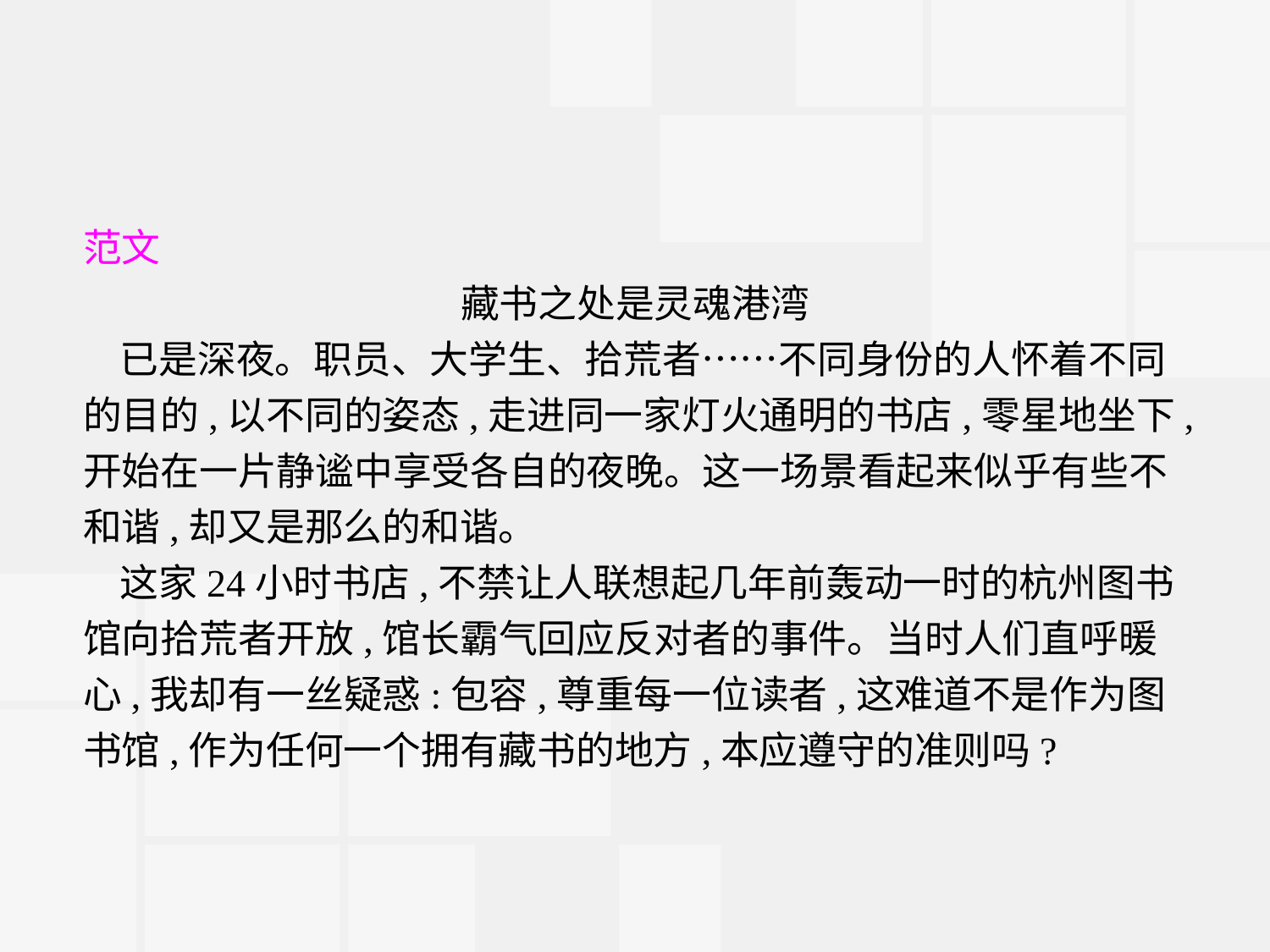

范文
藏书之处是灵魂港湾
已是深夜。职员、大学生、拾荒者……不同身份的人怀着不同的目的,以不同的姿态,走进同一家灯火通明的书店,零星地坐下,开始在一片静谧中享受各自的夜晚。这一场景看起来似乎有些不和谐,却又是那么的和谐。
这家24小时书店,不禁让人联想起几年前轰动一时的杭州图书馆向拾荒者开放,馆长霸气回应反对者的事件。当时人们直呼暖心,我却有一丝疑惑:包容,尊重每一位读者,这难道不是作为图书馆,作为任何一个拥有藏书的地方,本应遵守的准则吗?